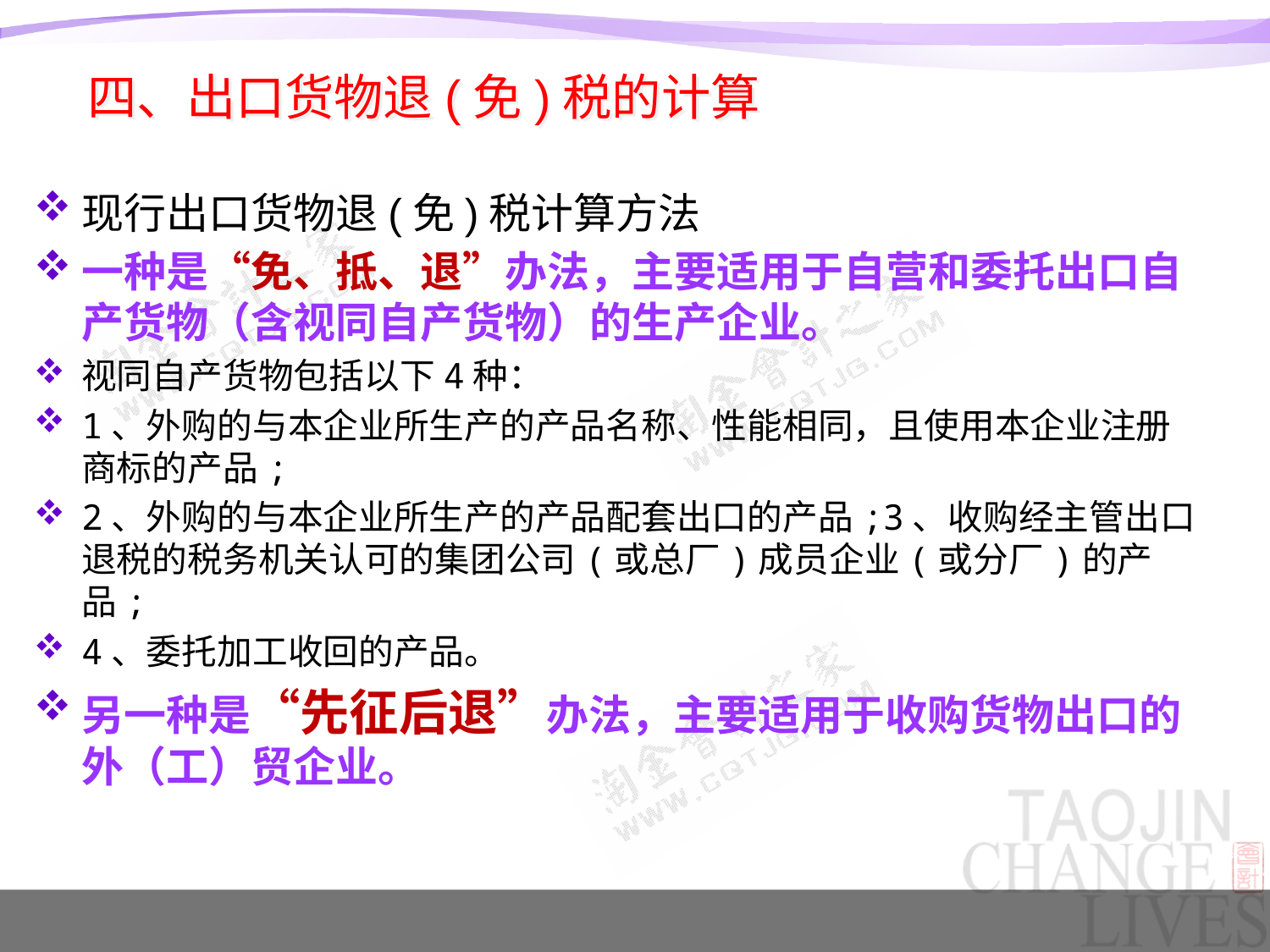

四、出口货物退(免)税的计算
现行出口货物退(免)税计算方法
一种是“免、抵、退”办法，主要适用于自营和委托出口自产货物（含视同自产货物）的生产企业。
视同自产货物包括以下4种：
1、外购的与本企业所生产的产品名称、性能相同，且使用本企业注册商标的产品;
2、外购的与本企业所生产的产品配套出口的产品;3、收购经主管出口退税的税务机关认可的集团公司(或总厂)成员企业(或分厂)的产品;
4、委托加工收回的产品。
另一种是“先征后退”办法，主要适用于收购货物出口的外（工）贸企业。